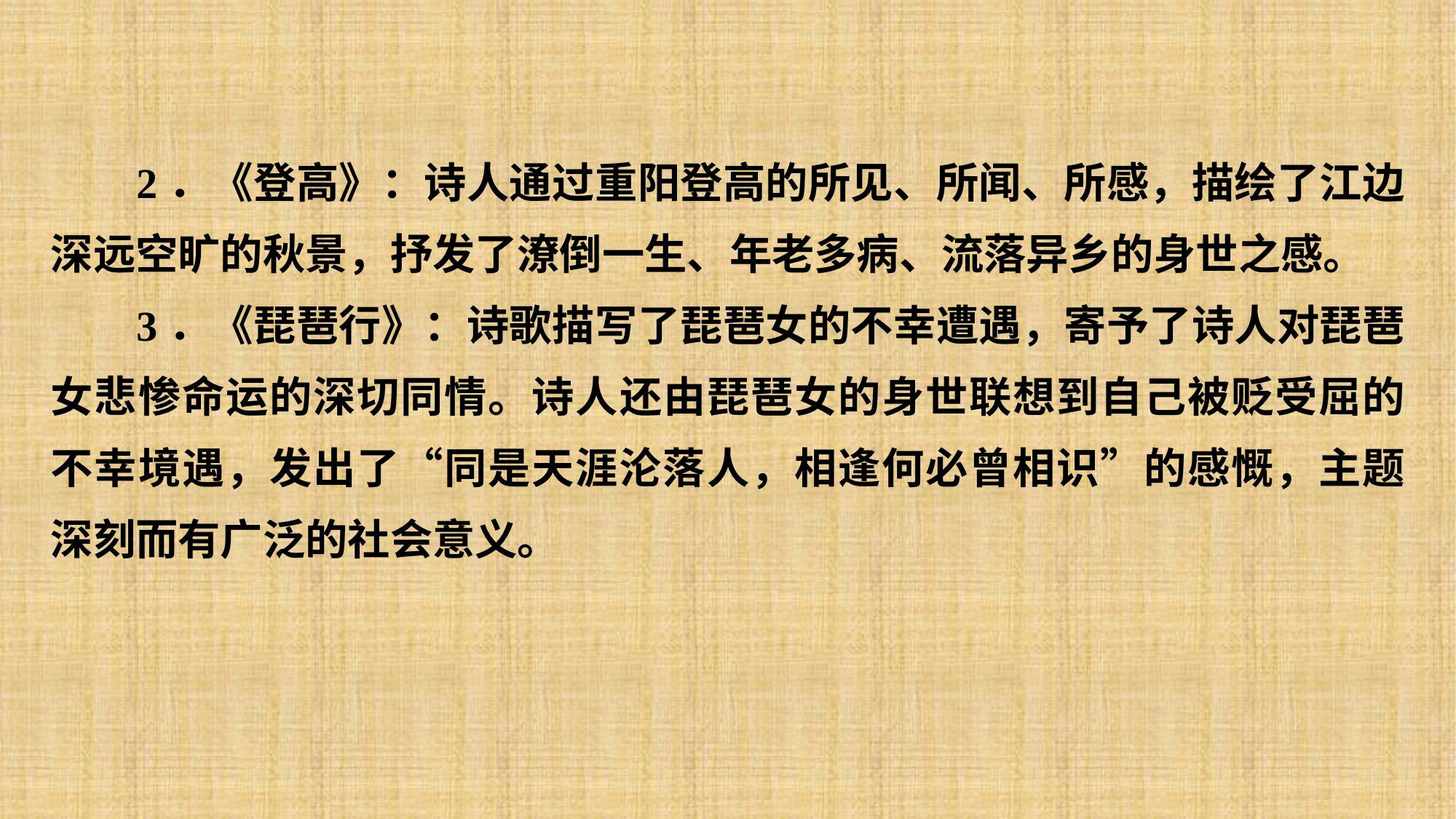

2．《登高》：诗人通过重阳登高的所见、所闻、所感，描绘了江边深远空旷的秋景，抒发了潦倒一生、年老多病、流落异乡的身世之感。
3．《琵琶行》：诗歌描写了琵琶女的不幸遭遇，寄予了诗人对琵琶女悲惨命运的深切同情。诗人还由琵琶女的身世联想到自己被贬受屈的不幸境遇，发出了“同是天涯沦落人，相逢何必曾相识”的感慨，主题深刻而有广泛的社会意义。